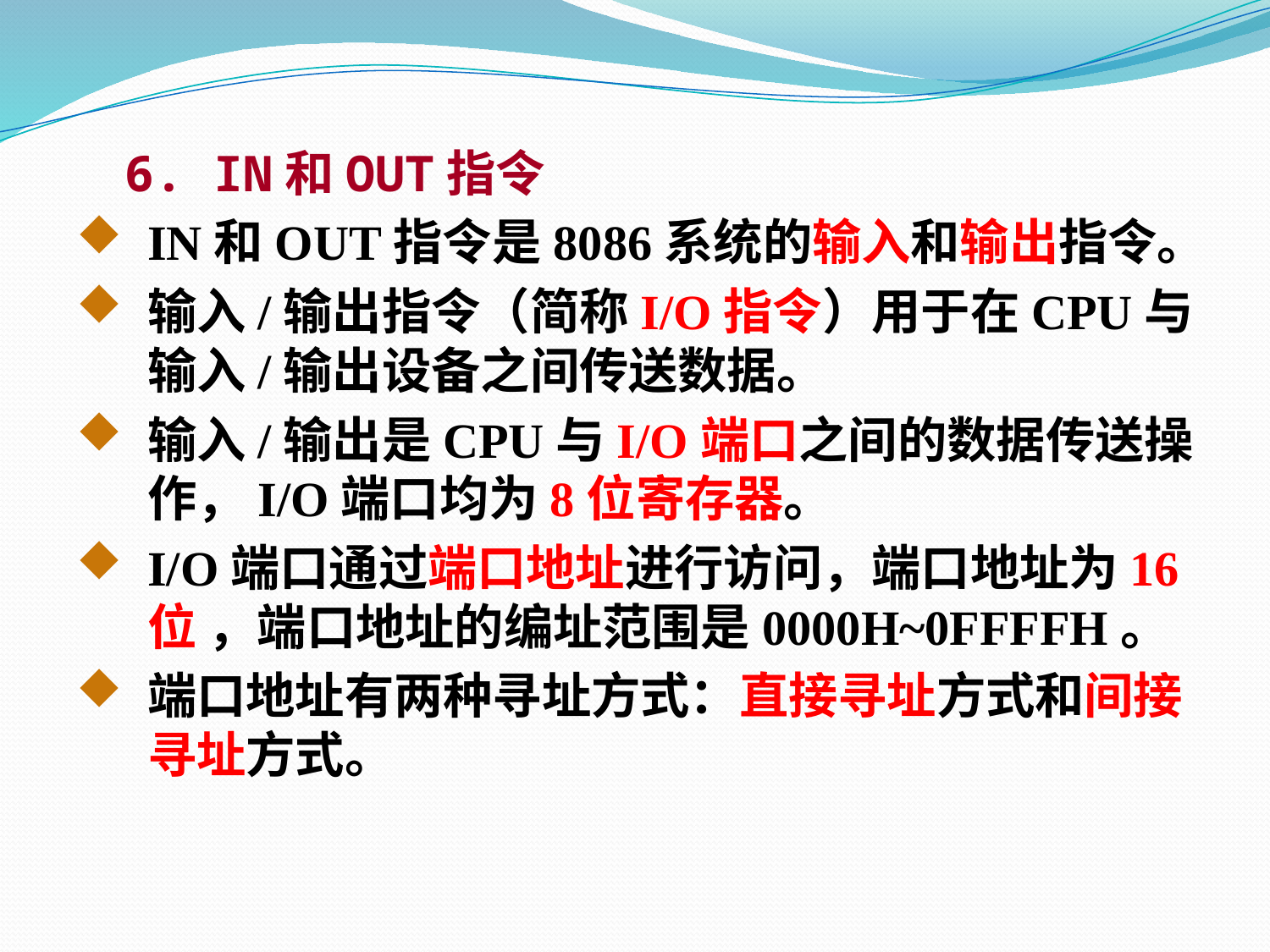

6. IN和OUT指令
IN和OUT指令是8086系统的输入和输出指令。
输入/输出指令（简称I/O指令）用于在CPU与输入/输出设备之间传送数据。
输入/输出是CPU与I/O端口之间的数据传送操作，I/O端口均为8位寄存器。
I/O端口通过端口地址进行访问，端口地址为16位 ，端口地址的编址范围是0000H~0FFFFH。
端口地址有两种寻址方式：直接寻址方式和间接寻址方式。